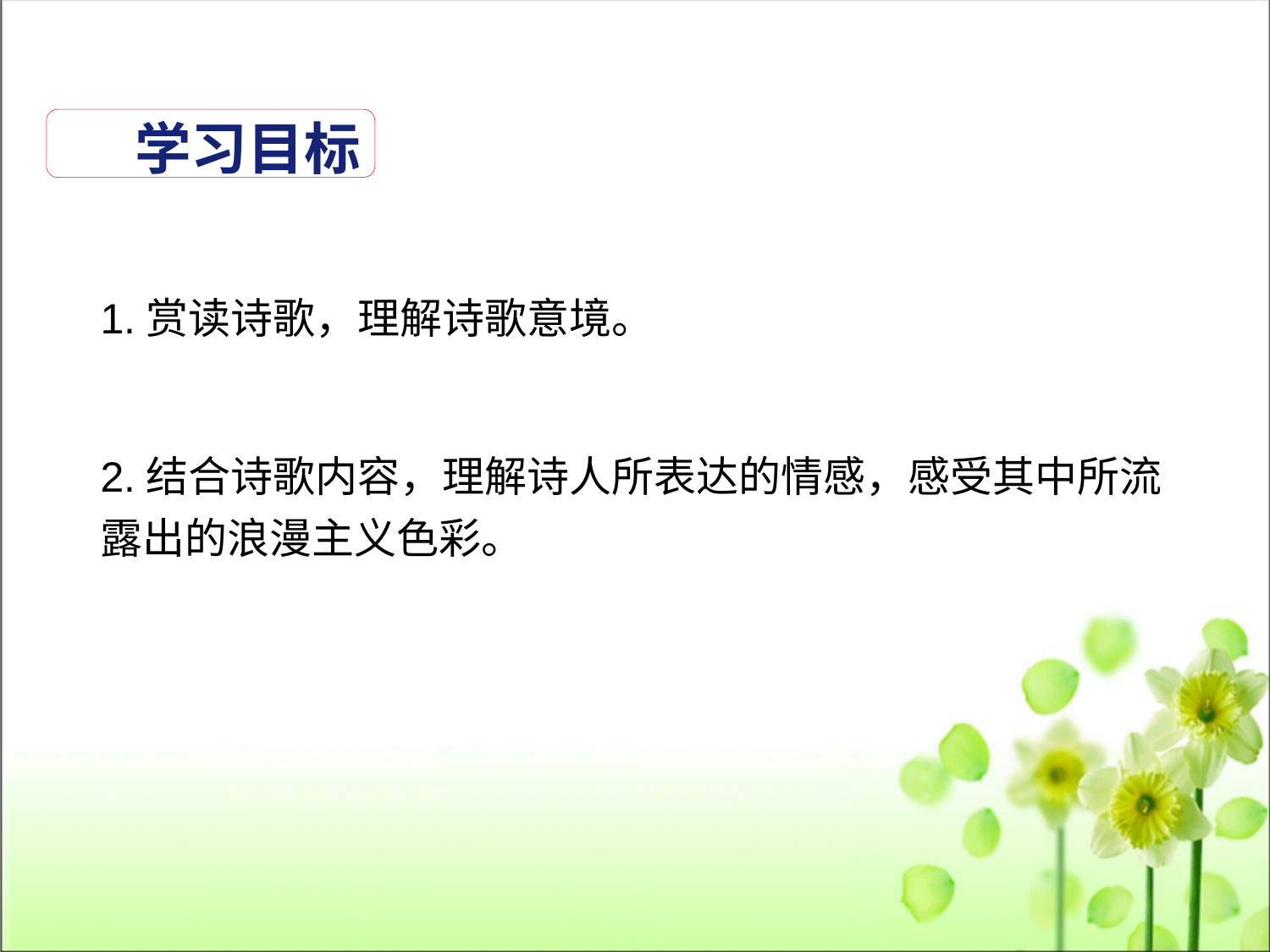

学习目标

1.赏读诗歌，理解诗歌意境。

2.结合诗歌内容，理解诗人所表达的情感，感受其中所流露出的浪漫主义色彩。